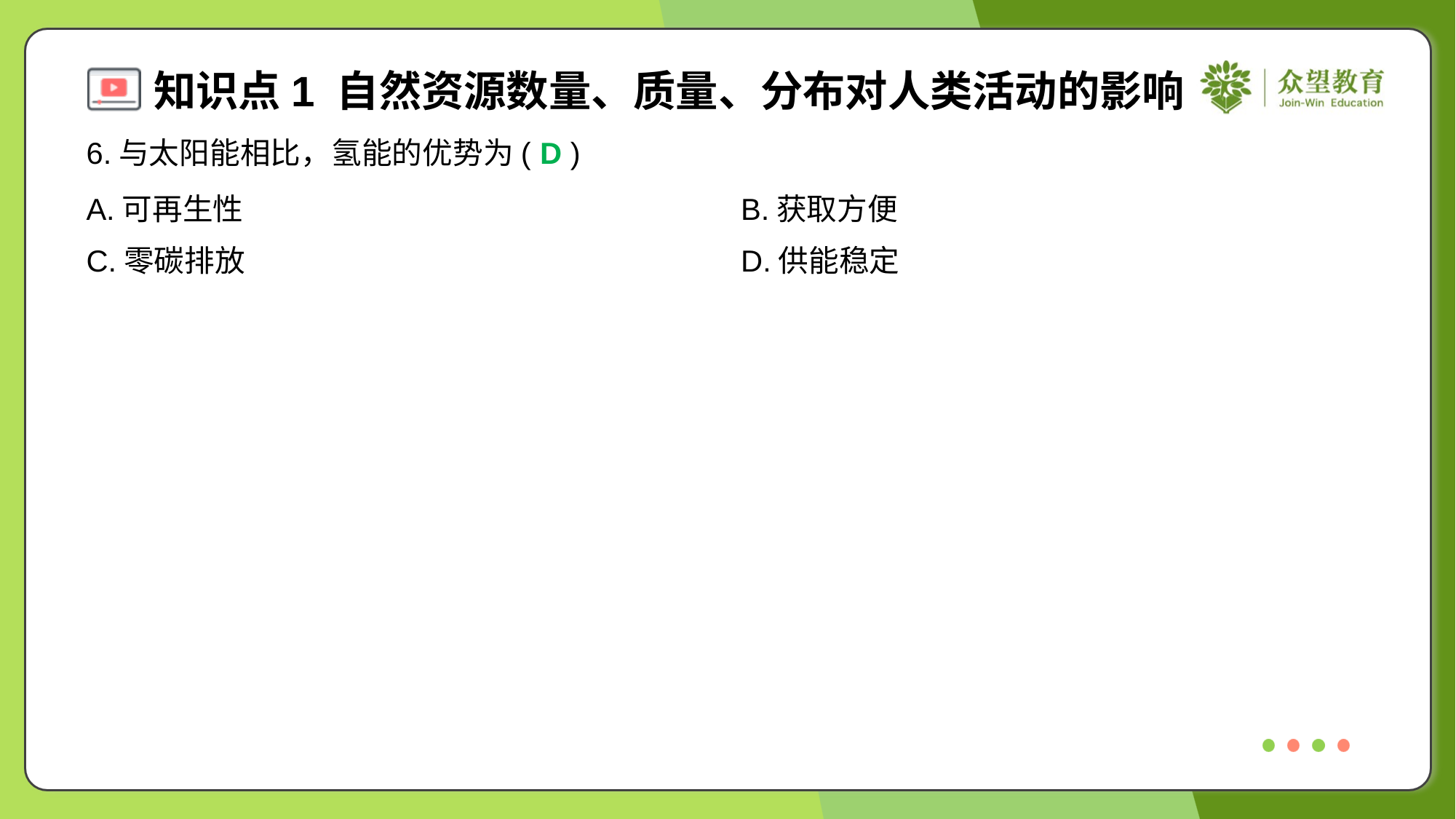

6.与太阳能相比，氢能的优势为(     )
D
A.可再生性	B.获取方便
C.零碳排放	D.供能稳定